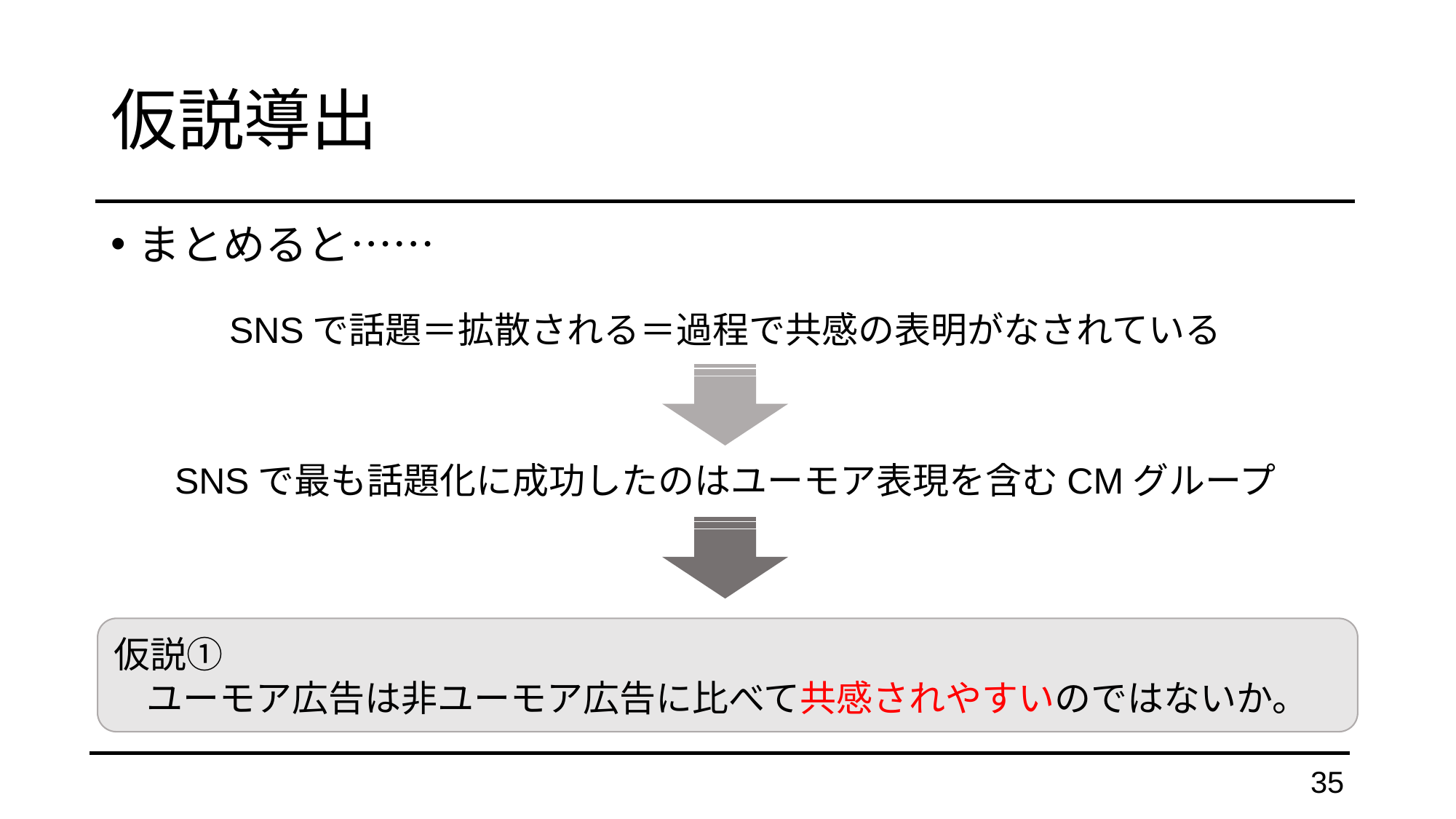

# 仮説導出
まとめると……
SNSで話題＝拡散される＝過程で共感の表明がなされている

SNSで最も話題化に成功したのはユーモア表現を含むCMグループ

仮説①
ユーモア広告は非ユーモア広告に比べて共感されやすいのではないか。
35